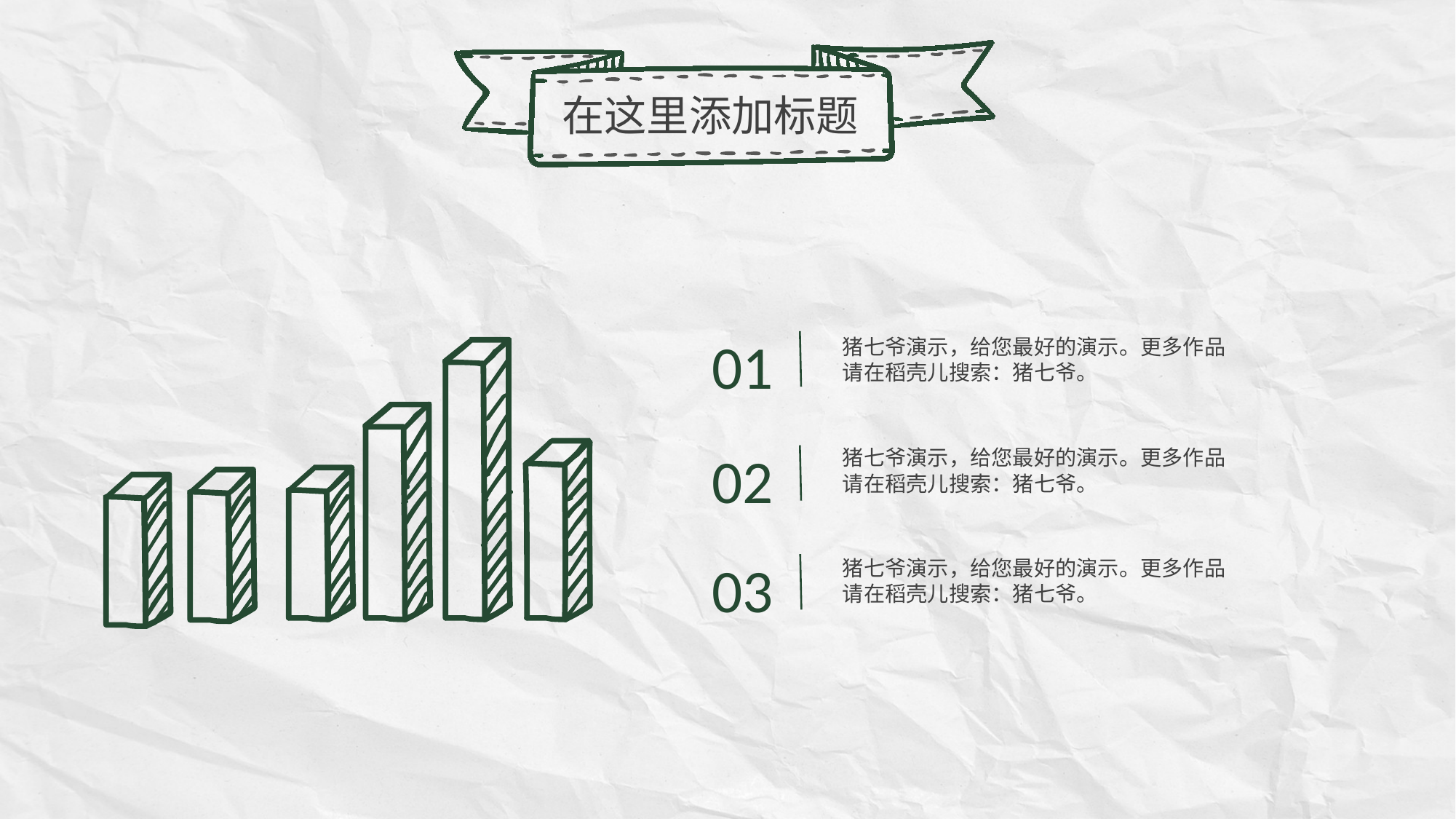

在这里添加标题
01
猪七爷演示，给您最好的演示。更多作品请在稻壳儿搜索：猪七爷。

02
猪七爷演示，给您最好的演示。更多作品请在稻壳儿搜索：猪七爷。
03
猪七爷演示，给您最好的演示。更多作品请在稻壳儿搜索：猪七爷。